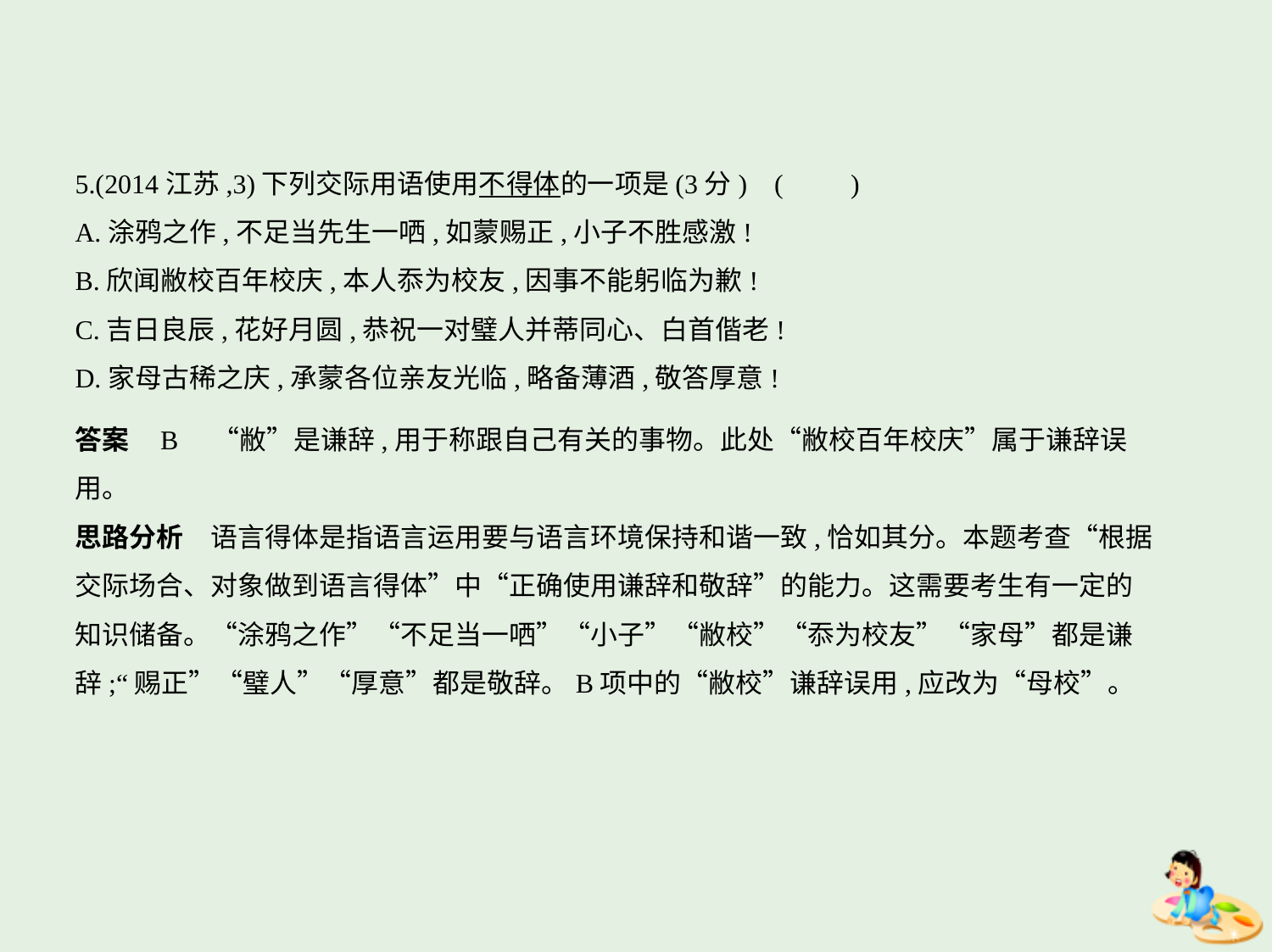

5.(2014江苏,3)下列交际用语使用不得体的一项是(3分) (　　)
A.涂鸦之作,不足当先生一哂,如蒙赐正,小子不胜感激!
B.欣闻敝校百年校庆,本人忝为校友,因事不能躬临为歉!
C.吉日良辰,花好月圆,恭祝一对璧人并蒂同心、白首偕老!
D.家母古稀之庆,承蒙各位亲友光临,略备薄酒,敬答厚意!
答案    B　“敝”是谦辞,用于称跟自己有关的事物。此处“敝校百年校庆”属于谦辞误
用。
思路分析　语言得体是指语言运用要与语言环境保持和谐一致,恰如其分。本题考查“根据
交际场合、对象做到语言得体”中“正确使用谦辞和敬辞”的能力。这需要考生有一定的
知识储备。“涂鸦之作”“不足当一哂”“小子”“敝校”“忝为校友”“家母”都是谦
辞;“赐正”“璧人”“厚意”都是敬辞。B项中的“敝校”谦辞误用,应改为“母校”。